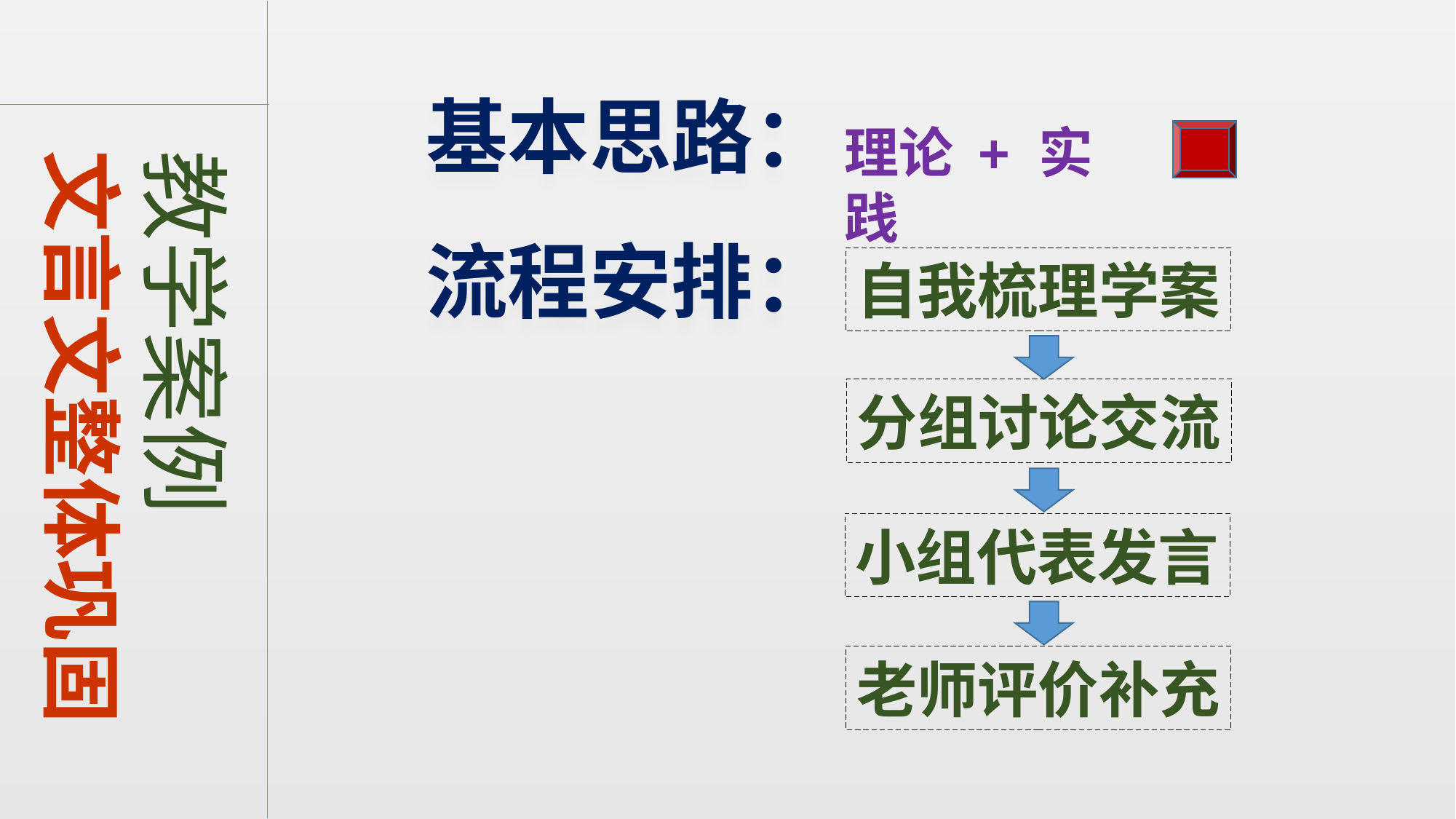

基本思路：
理论 + 实践

教学案例
文言文整体巩固
# 流程安排：
自我梳理学案

分组讨论交流

小组代表发言

老师评价补充